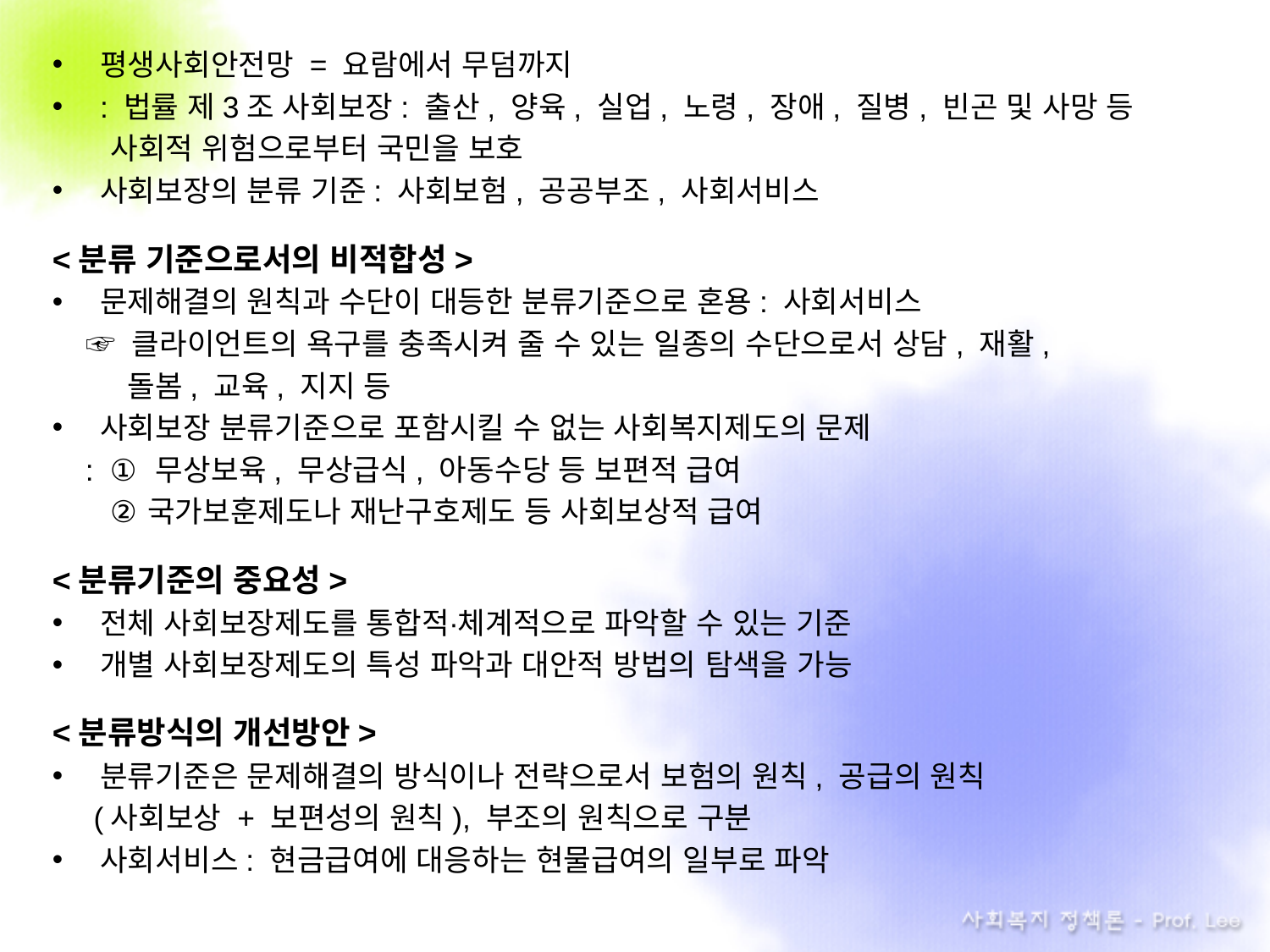

평생사회안전망 = 요람에서 무덤까지
: 법률 제3조 사회보장: 출산, 양육, 실업, 노령, 장애, 질병, 빈곤 및 사망 등
      사회적 위험으로부터 국민을 보호
사회보장의 분류 기준: 사회보험, 공공부조, 사회서비스

<분류 기준으로서의 비적합성>
문제해결의 원칙과 수단이 대등한 분류기준으로 혼용: 사회서비스
    ☞ 클라이언트의 욕구를 충족시켜 줄 수 있는 일종의 수단으로서 상담, 재활,
        돌봄, 교육, 지지 등
사회보장 분류기준으로 포함시킬 수 없는 사회복지제도의 문제
    :  ① 무상보육, 무상급식, 아동수당 등 보편적 급여
 .     ②국가보훈제도나 재난구호제도 등 사회보상적 급여

<분류기준의 중요성>
전체 사회보장제도를 통합적∙체계적으로 파악할 수 있는 기준
개별 사회보장제도의 특성 파악과 대안적 방법의 탐색을 가능

<분류방식의 개선방안>
분류기준은 문제해결의 방식이나 전략으로서 보험의 원칙, 공급의 원칙
     (사회보상 + 보편성의 원칙), 부조의 원칙으로 구분
사회서비스: 현금급여에 대응하는 현물급여의 일부로 파악